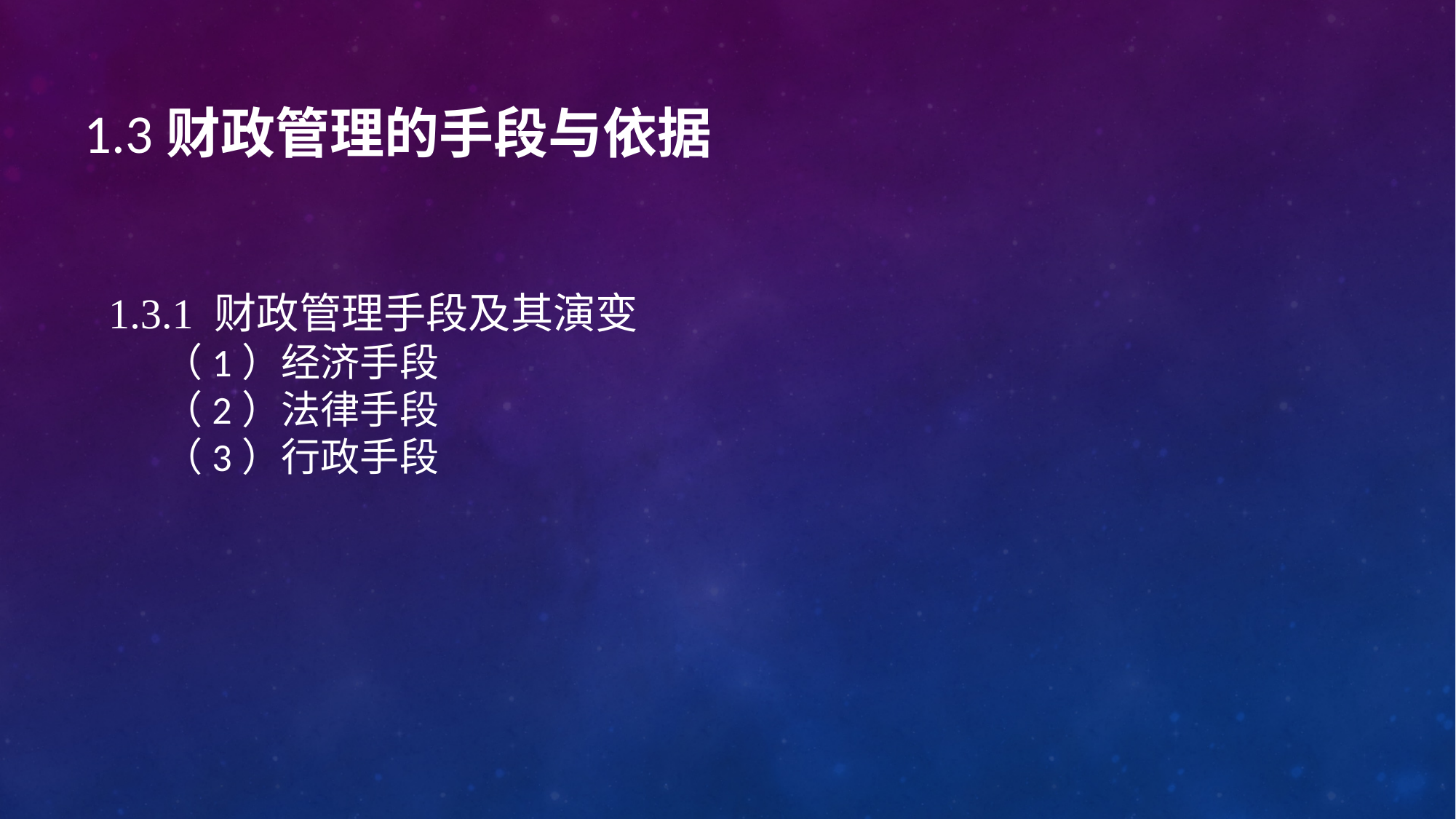

# 1.3财政管理的手段与依据
1.3.1 财政管理手段及其演变
（1）经济手段
（2）法律手段
（3）行政手段